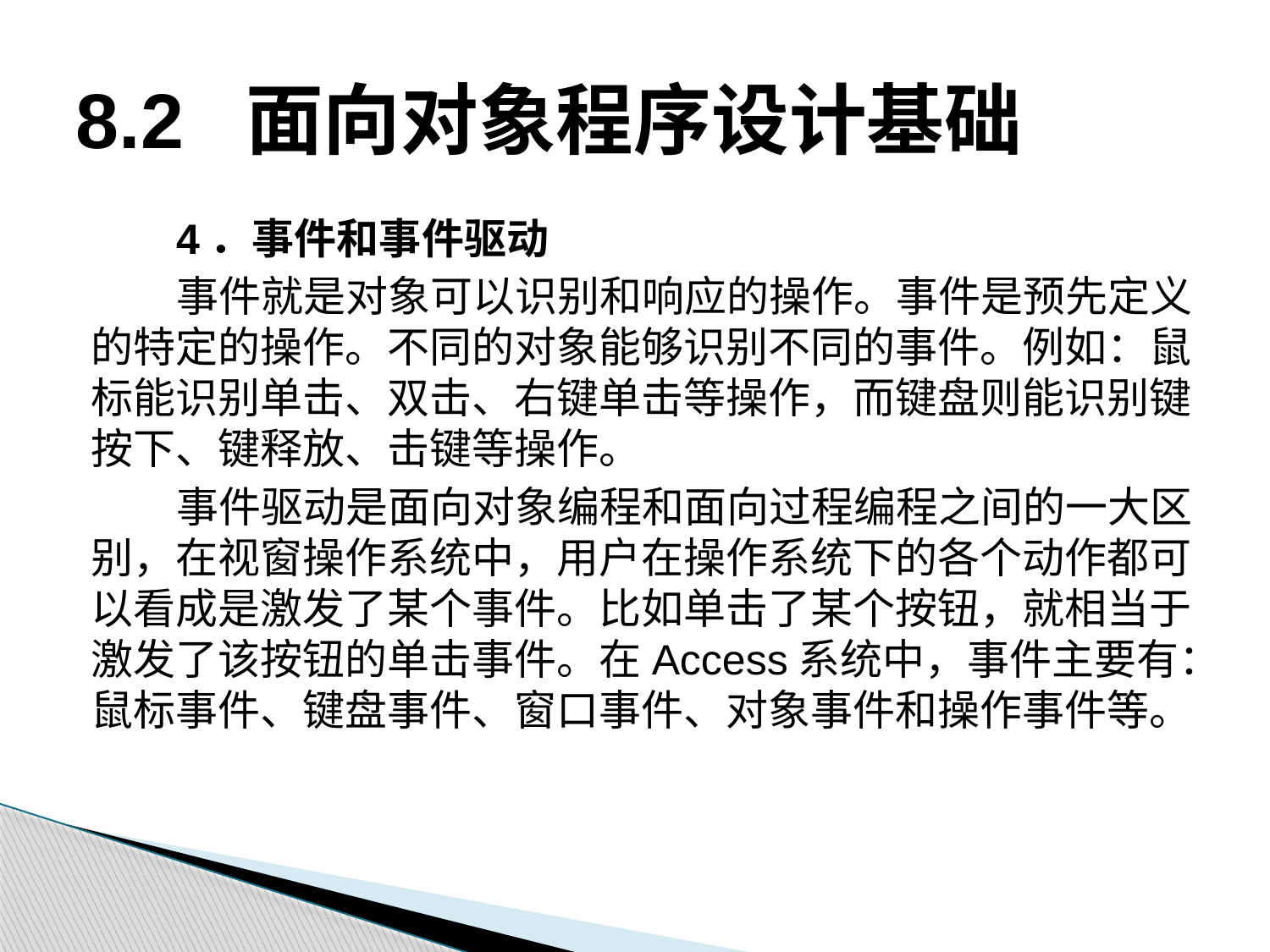

# 8.2  面向对象程序设计基础
4．事件和事件驱动
事件就是对象可以识别和响应的操作。事件是预先定义的特定的操作。不同的对象能够识别不同的事件。例如：鼠标能识别单击、双击、右键单击等操作，而键盘则能识别键按下、键释放、击键等操作。
事件驱动是面向对象编程和面向过程编程之间的一大区别，在视窗操作系统中，用户在操作系统下的各个动作都可以看成是激发了某个事件。比如单击了某个按钮，就相当于激发了该按钮的单击事件。在Access系统中，事件主要有：鼠标事件、键盘事件、窗口事件、对象事件和操作事件等。